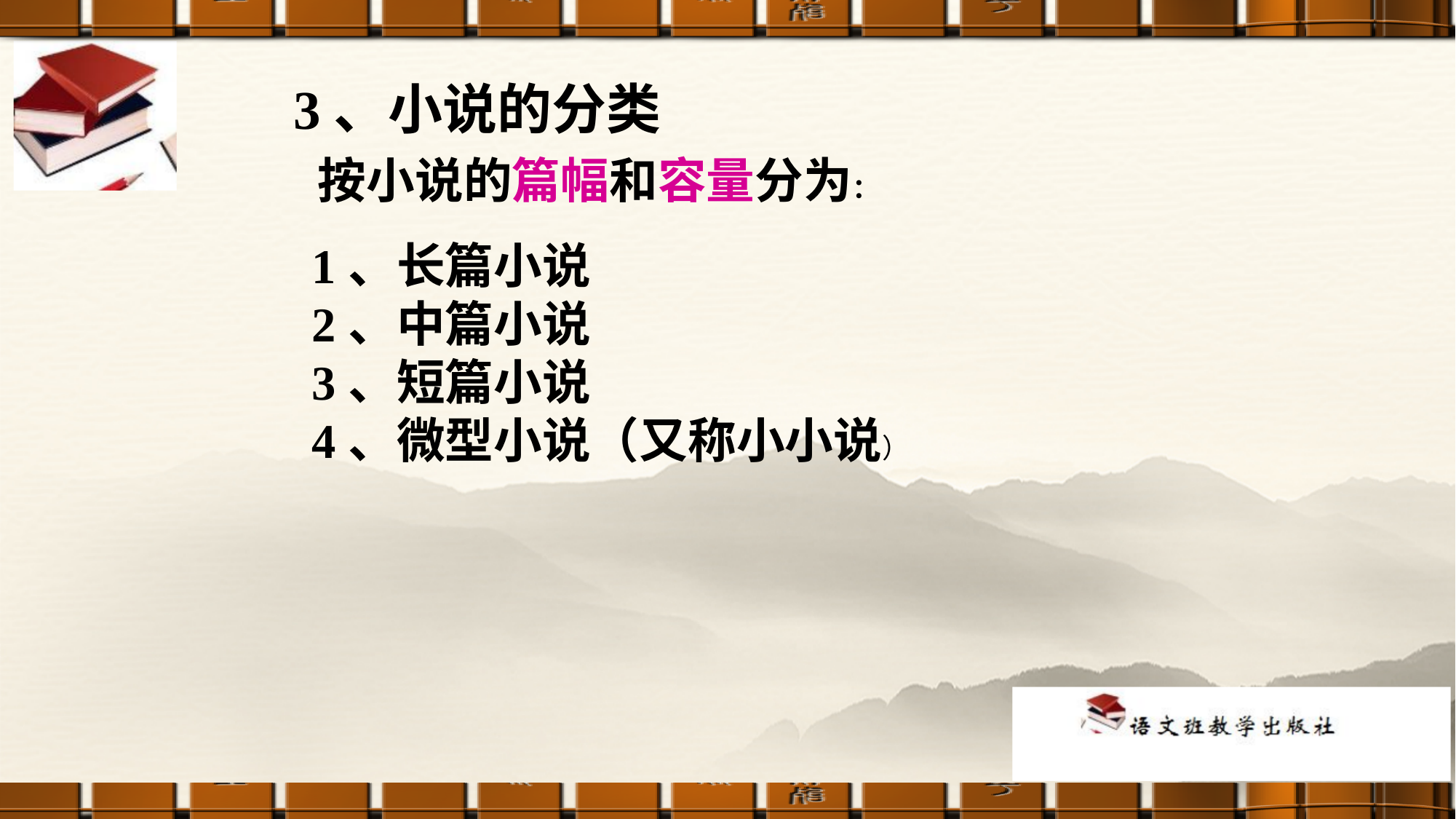

3、小说的分类
按小说的篇幅和容量分为：
1、长篇小说
2、中篇小说
3、短篇小说
4、微型小说（又称小小说）